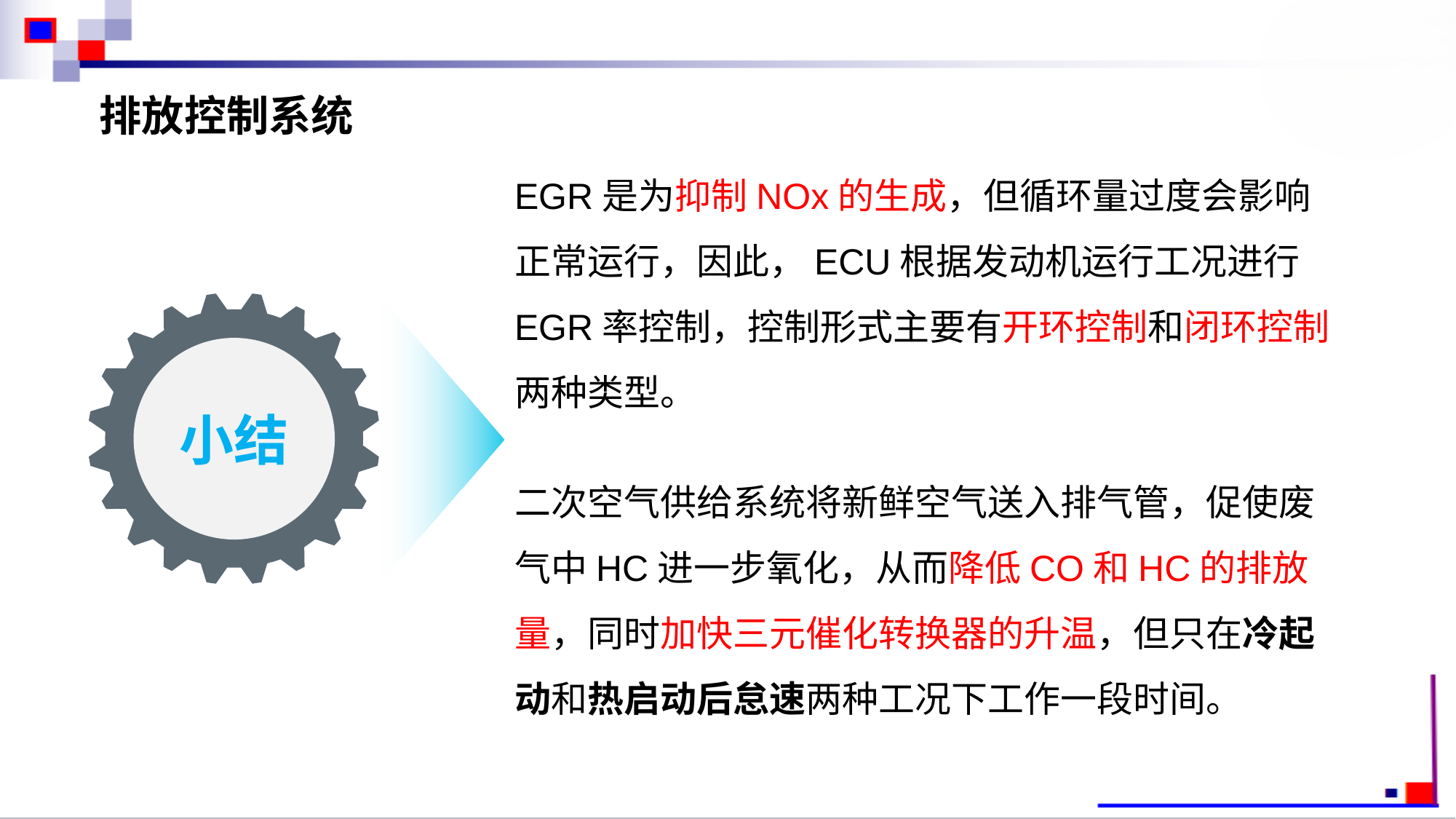

排放控制系统
EGR是为抑制NOx的生成，但循环量过度会影响正常运行，因此，ECU根据发动机运行工况进行EGR率控制，控制形式主要有开环控制和闭环控制两种类型。

小结

二次空气供给系统将新鲜空气送入排气管，促使废气中HC进一步氧化，从而降低CO和HC的排放量，同时加快三元催化转换器的升温，但只在冷起动和热启动后怠速两种工况下工作一段时间。